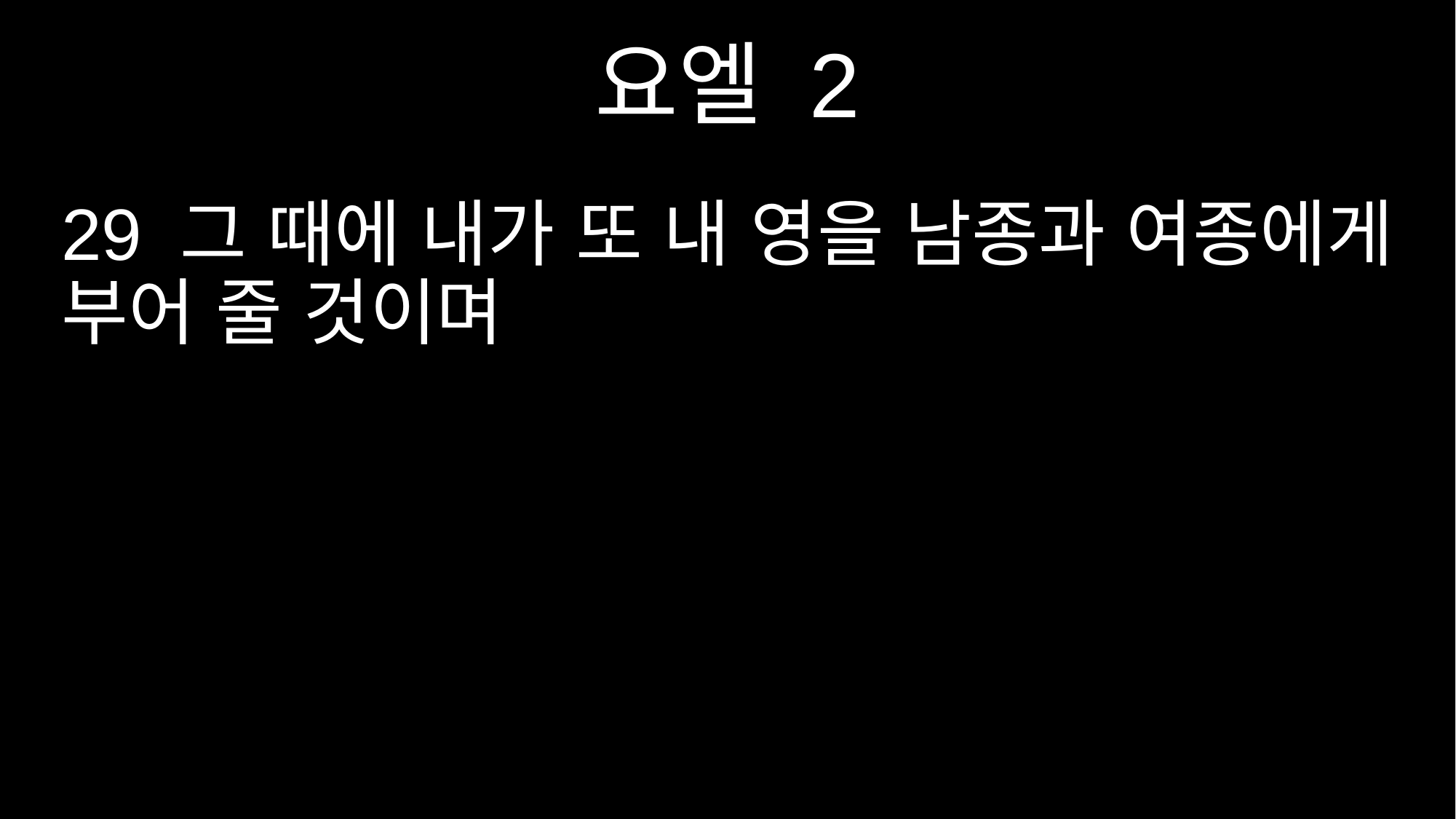

요엘 2
29 그 때에 내가 또 내 영을 남종과 여종에게 부어 줄 것이며